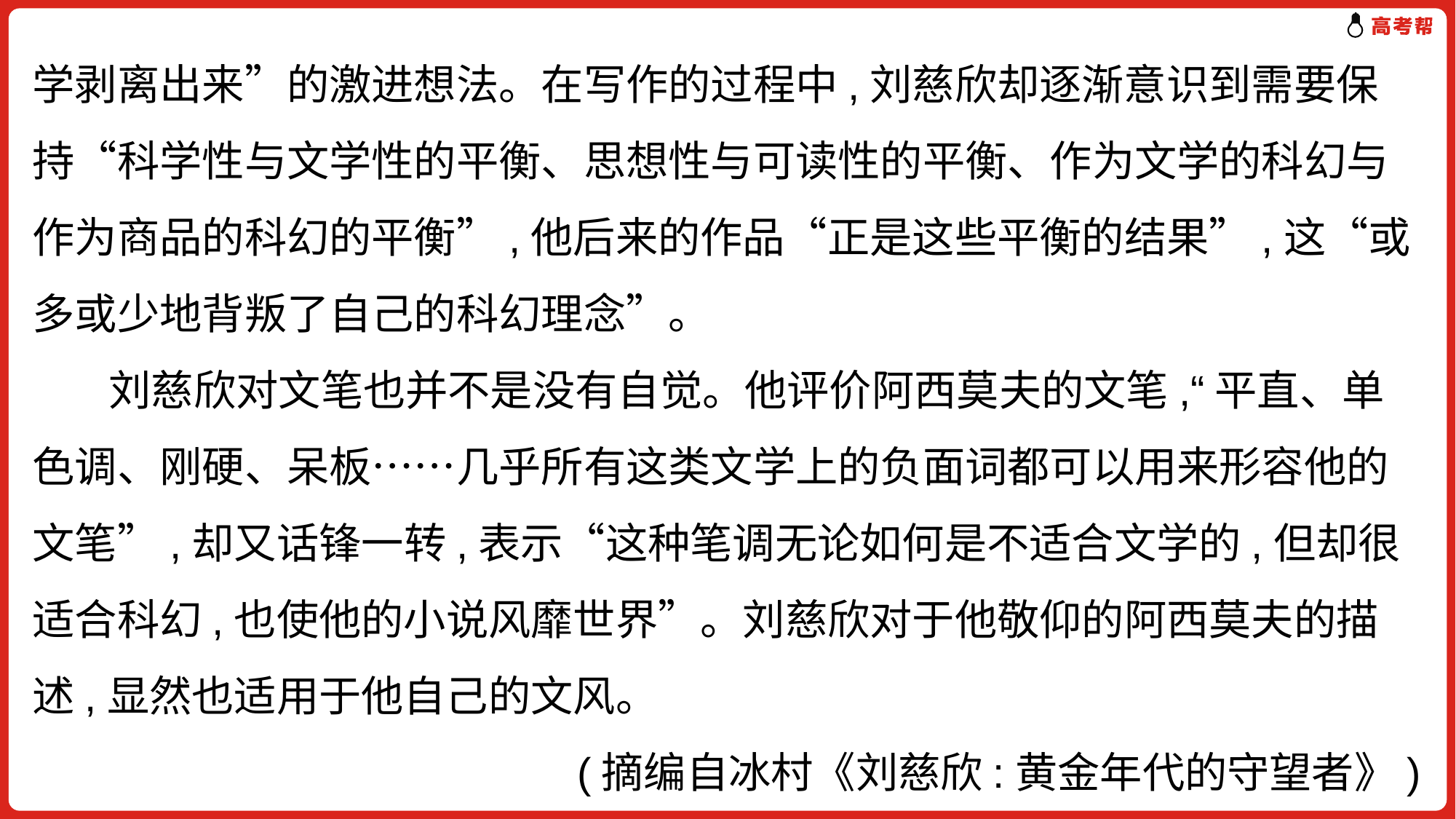

学剥离出来”的激进想法。在写作的过程中,刘慈欣却逐渐意识到需要保持“科学性与文学性的平衡、思想性与可读性的平衡、作为文学的科幻与作为商品的科幻的平衡”,他后来的作品“正是这些平衡的结果”,这“或多或少地背叛了自己的科幻理念”。
       刘慈欣对文笔也并不是没有自觉。他评价阿西莫夫的文笔,“平直、单色调、刚硬、呆板……几乎所有这类文学上的负面词都可以用来形容他的文笔”,却又话锋一转,表示“这种笔调无论如何是不适合文学的,但却很适合科幻,也使他的小说风靡世界”。刘慈欣对于他敬仰的阿西莫夫的描述,显然也适用于他自己的文风。
(摘编自冰村《刘慈欣:黄金年代的守望者》)